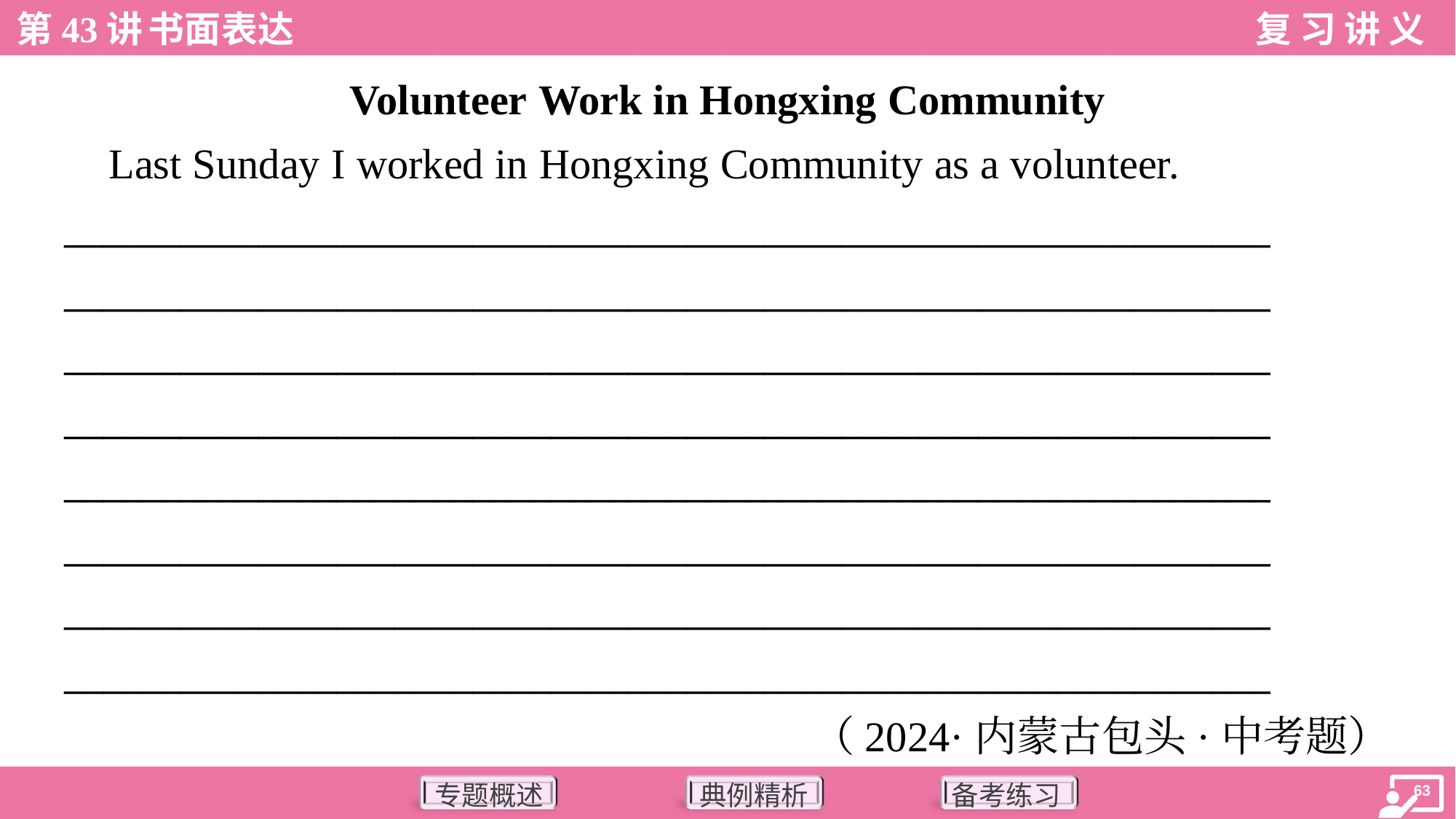

Volunteer Work in Hongxing Community
    Last Sunday I worked in Hongxing Community as a volunteer.
______________________________________________________________
______________________________________________________________
______________________________________________________________
______________________________________________________________
______________________________________________________________
______________________________________________________________
______________________________________________________________
______________________________________________________________
（2024·内蒙古包头·中考题）